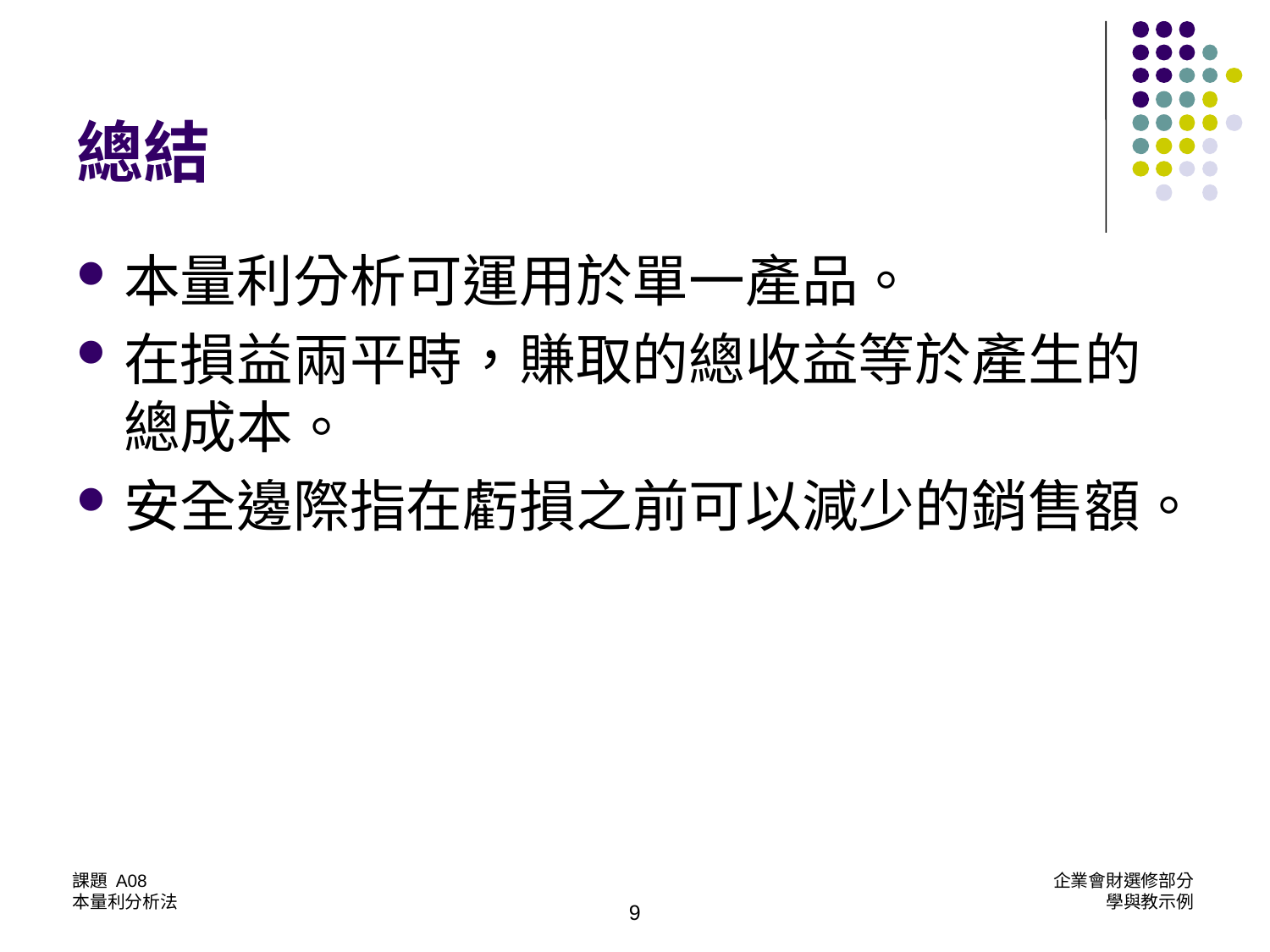

# 總結
本量利分析可運用於單一產品。
在損益兩平時，賺取的總收益等於產生的總成本。
安全邊際指在虧損之前可以減少的銷售額。

9